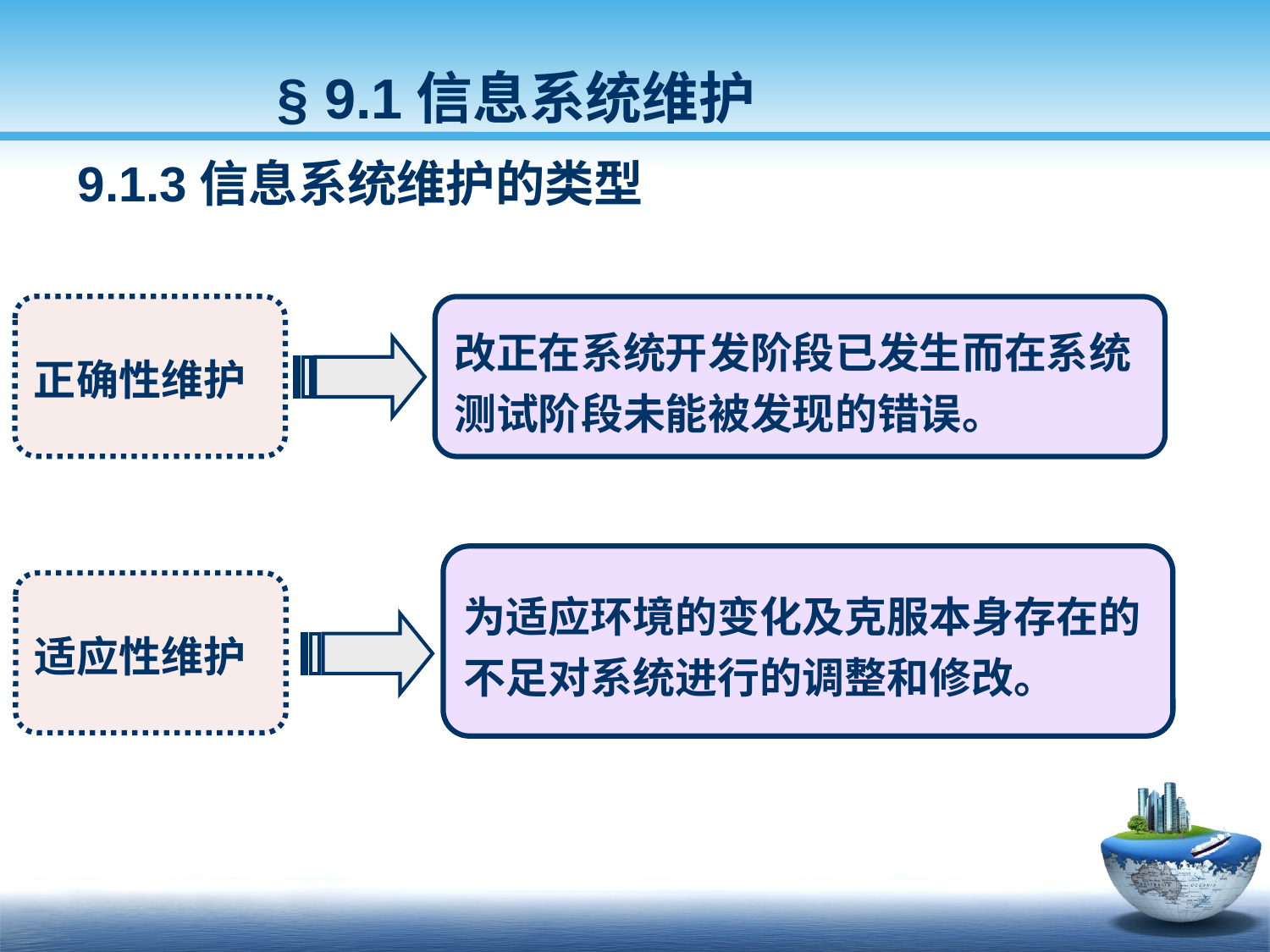

§ 9.1信息系统维护
9.1.3信息系统维护的类型
正确性维护
改正在系统开发阶段已发生而在系统测试阶段未能被发现的错误。

为适应环境的变化及克服本身存在的不足对系统进行的调整和修改。
适应性维护